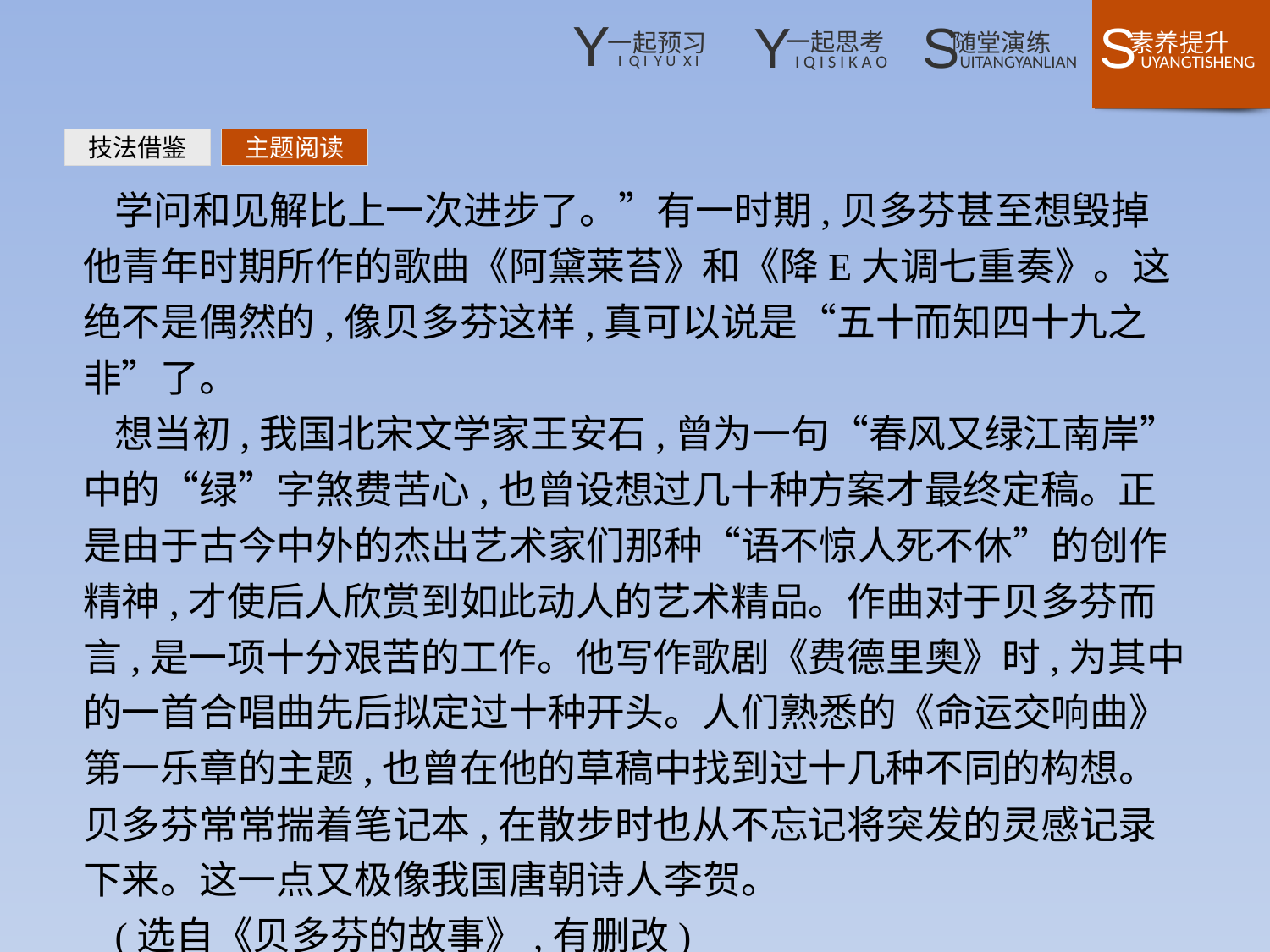

技法借鉴
主题阅读
学问和见解比上一次进步了。”有一时期,贝多芬甚至想毁掉他青年时期所作的歌曲《阿黛莱苔》和《降E大调七重奏》。这绝不是偶然的,像贝多芬这样,真可以说是“五十而知四十九之非”了。
想当初,我国北宋文学家王安石,曾为一句“春风又绿江南岸”中的“绿”字煞费苦心,也曾设想过几十种方案才最终定稿。正是由于古今中外的杰出艺术家们那种“语不惊人死不休”的创作精神,才使后人欣赏到如此动人的艺术精品。作曲对于贝多芬而言,是一项十分艰苦的工作。他写作歌剧《费德里奥》时,为其中的一首合唱曲先后拟定过十种开头。人们熟悉的《命运交响曲》第一乐章的主题,也曾在他的草稿中找到过十几种不同的构想。贝多芬常常揣着笔记本,在散步时也从不忘记将突发的灵感记录下来。这一点又极像我国唐朝诗人李贺。
(选自《贝多芬的故事》,有删改)